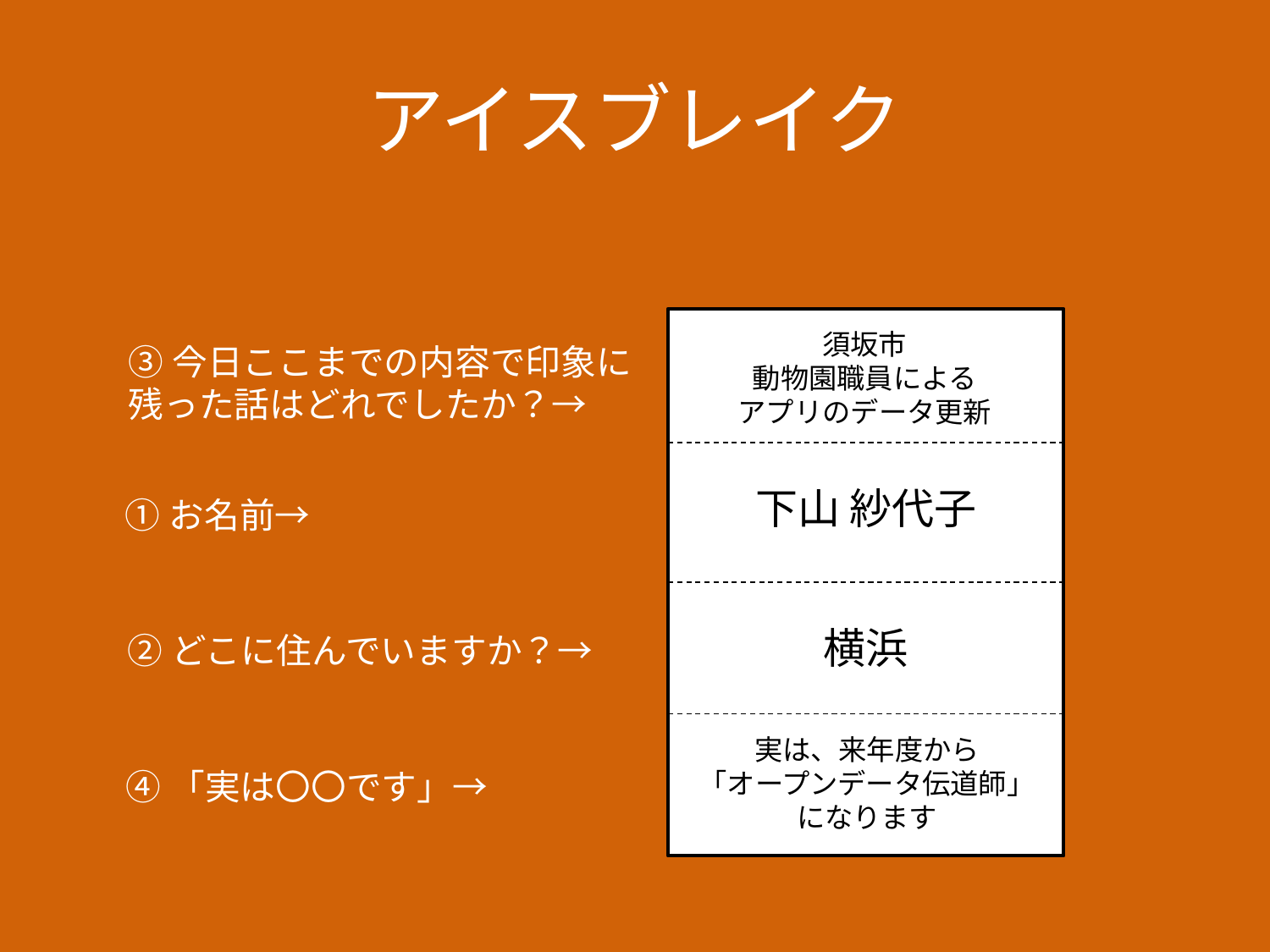

# アイスブレイク

須坂市
動物園職員による
アプリのデータ更新
③今日ここまでの内容で印象に
残った話はどれでしたか？→
下山 紗代子
①お名前→
横浜
②どこに住んでいますか？→
実は、来年度から
「オープンデータ伝道師」
になります
④「実は〇〇です」→